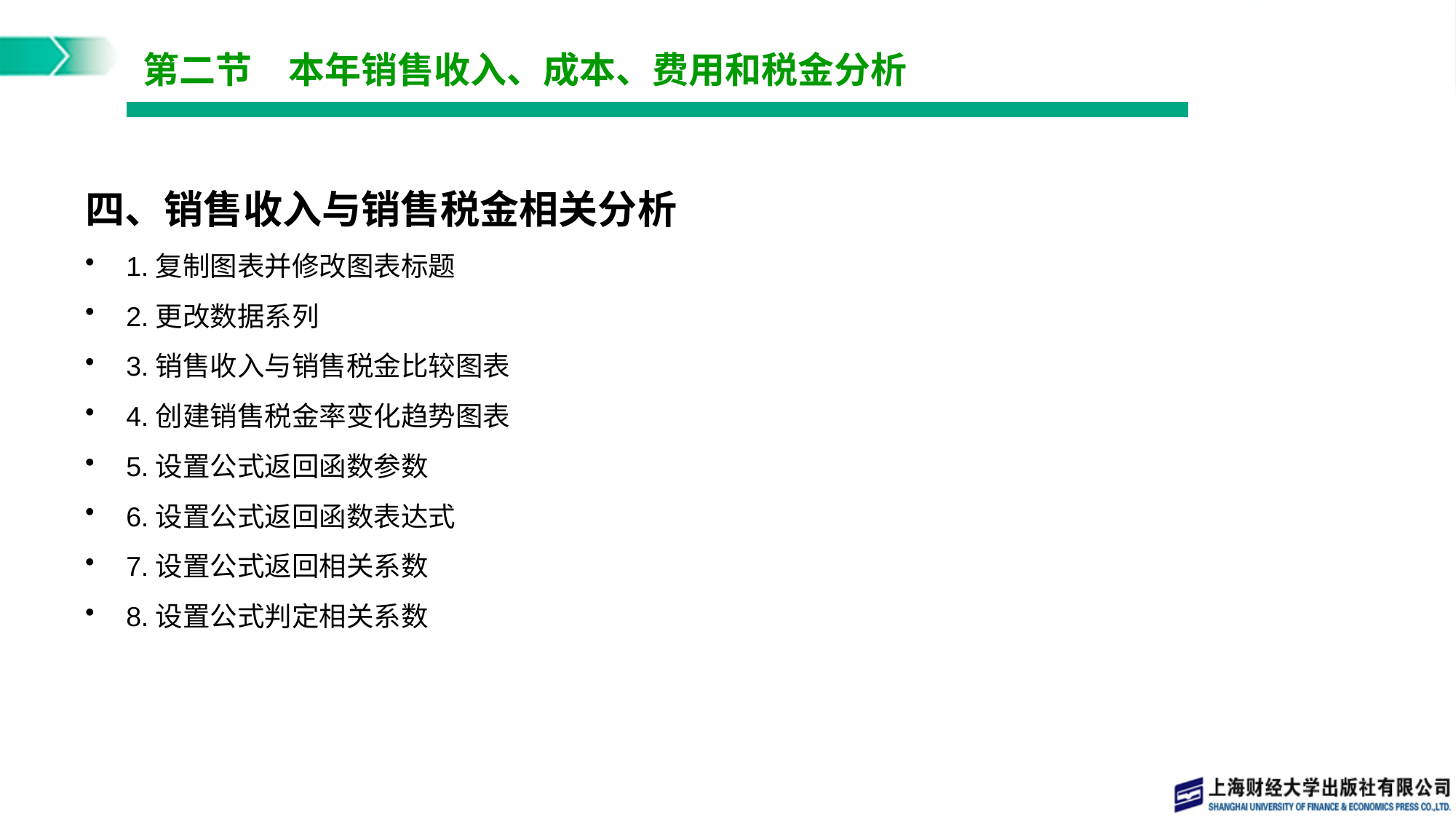

# 第二节　本年销售收入、成本、费用和税金分析
四、销售收入与销售税金相关分析
1.复制图表并修改图表标题
2.更改数据系列
3.销售收入与销售税金比较图表
4.创建销售税金率变化趋势图表
5.设置公式返回函数参数
6.设置公式返回函数表达式
7.设置公式返回相关系数
8.设置公式判定相关系数